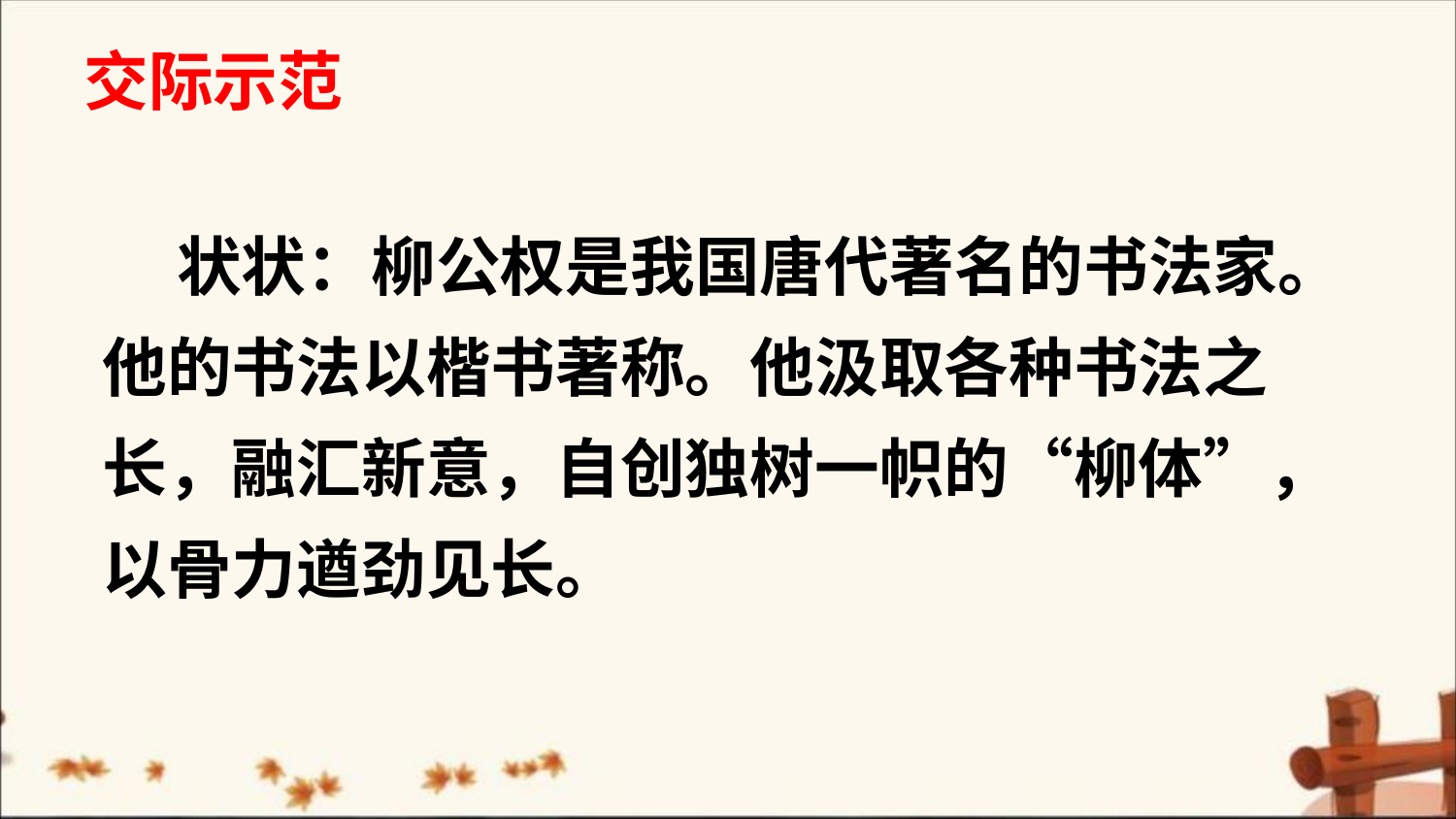

交际示范
    状状：柳公权是我国唐代著名的书法家。他的书法以楷书著称。他汲取各种书法之长，融汇新意，自创独树一帜的“柳体”，以骨力遒劲见长。